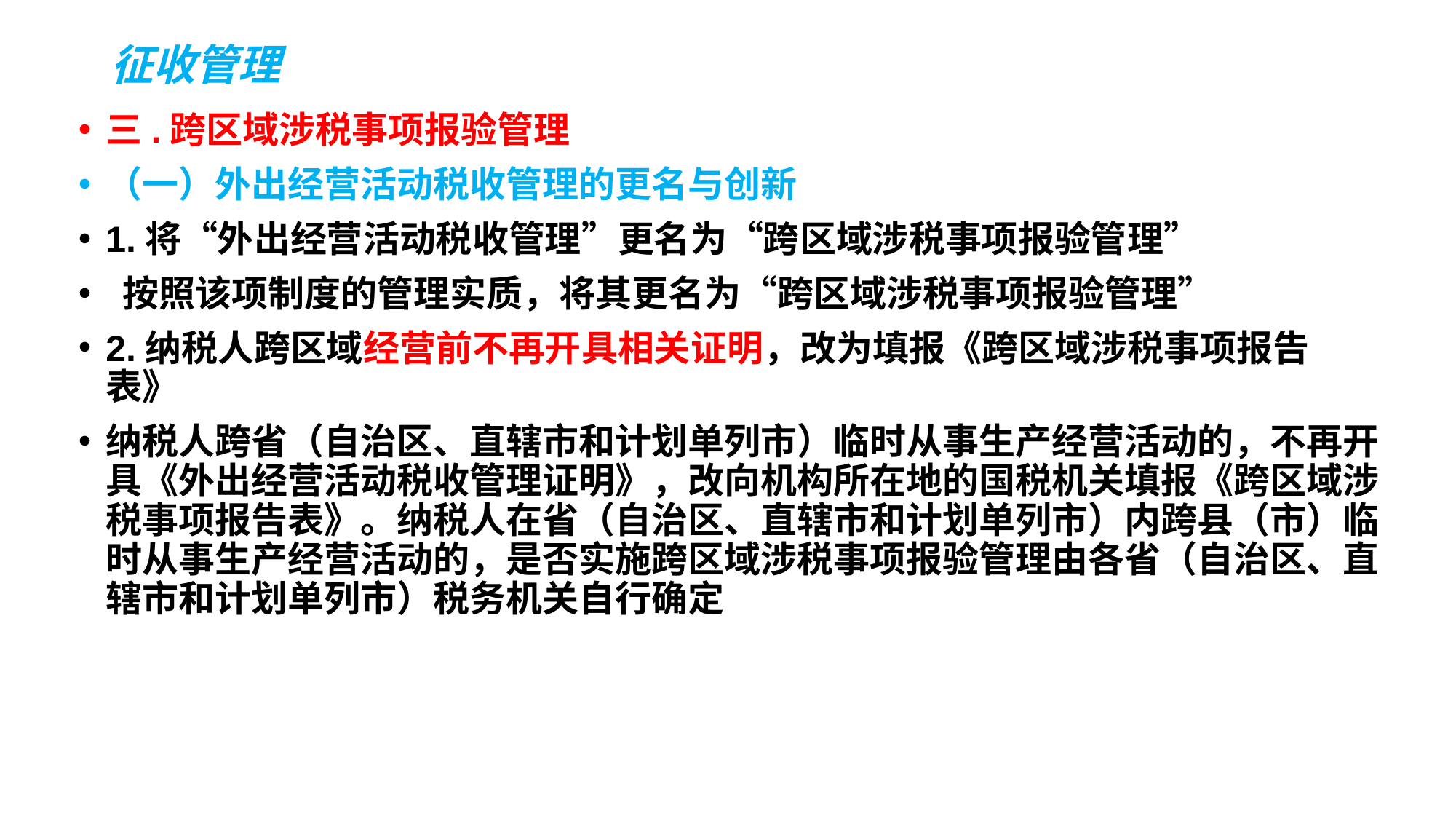

# 征收管理
三.跨区域涉税事项报验管理
（一）外出经营活动税收管理的更名与创新
1.将“外出经营活动税收管理”更名为“跨区域涉税事项报验管理”
 按照该项制度的管理实质，将其更名为“跨区域涉税事项报验管理”
2.纳税人跨区域经营前不再开具相关证明，改为填报《跨区域涉税事项报告表》
纳税人跨省（自治区、直辖市和计划单列市）临时从事生产经营活动的，不再开具《外出经营活动税收管理证明》，改向机构所在地的国税机关填报《跨区域涉税事项报告表》。纳税人在省（自治区、直辖市和计划单列市）内跨县（市）临时从事生产经营活动的，是否实施跨区域涉税事项报验管理由各省（自治区、直辖市和计划单列市）税务机关自行确定